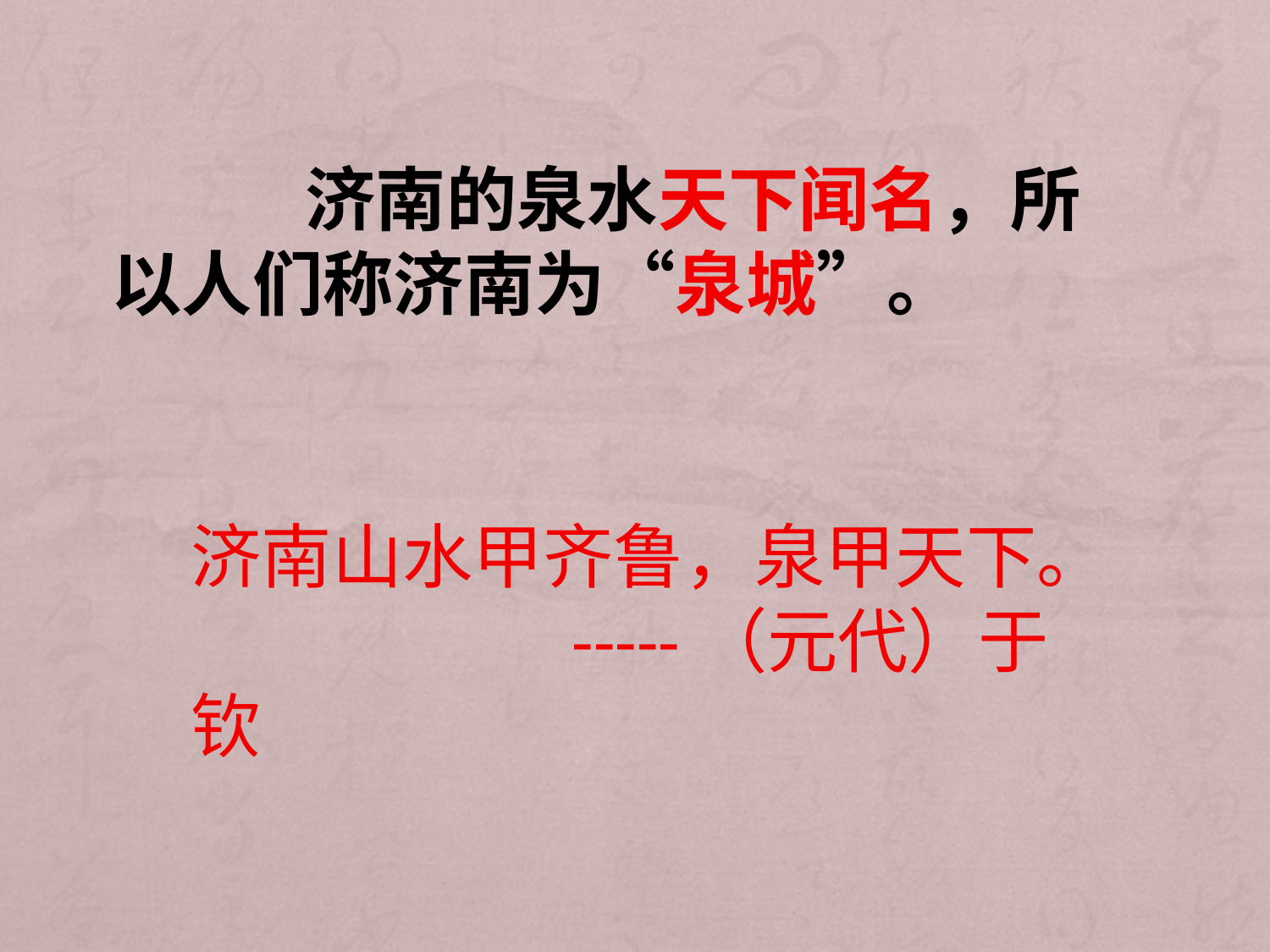

济南的泉水天下闻名，所以人们称济南为“泉城”。
济南山水甲齐鲁，泉甲天下。
                        -----（元代）于钦